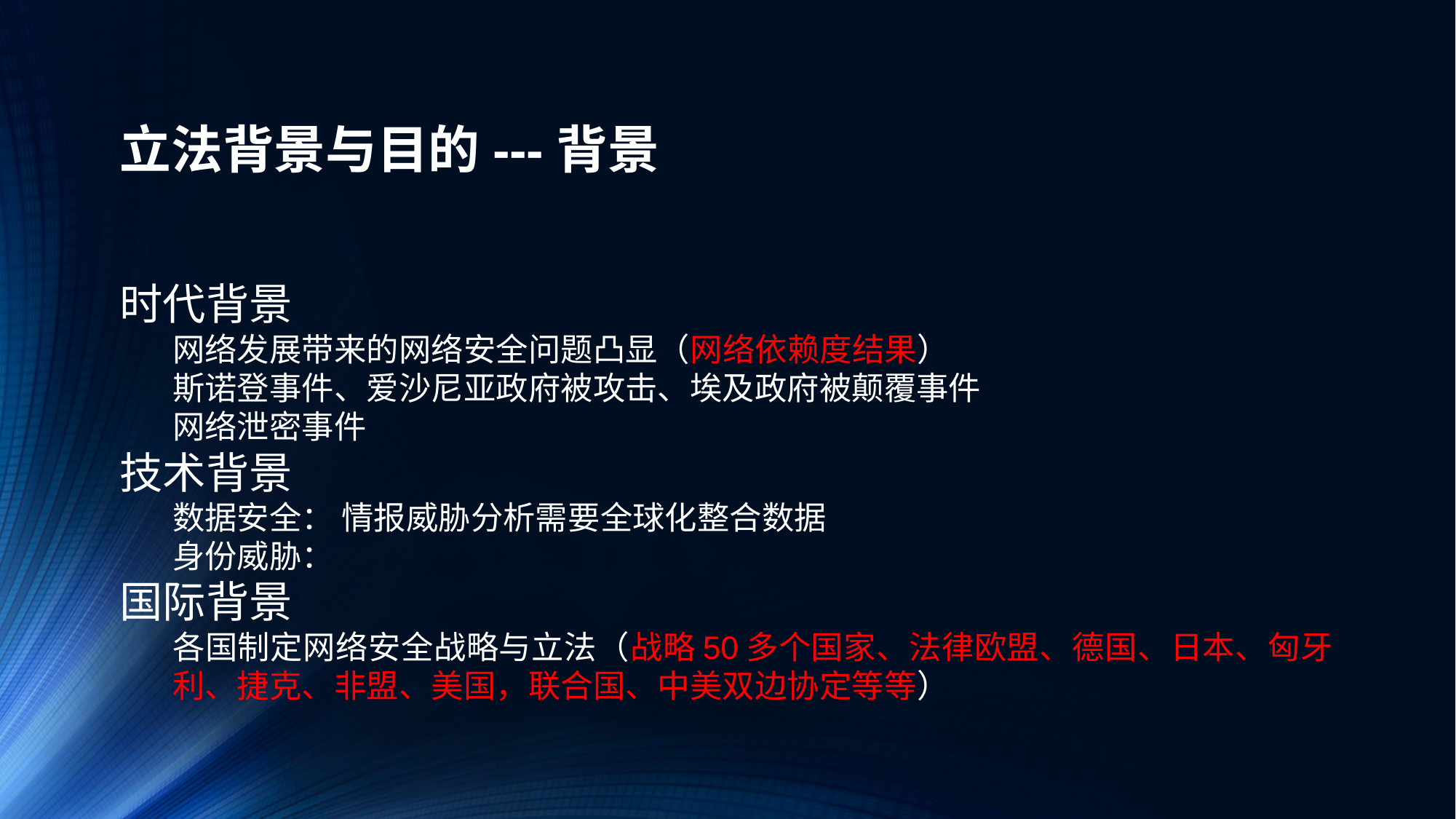

# 立法背景与目的---背景
时代背景
网络发展带来的网络安全问题凸显（网络依赖度结果）
斯诺登事件、爱沙尼亚政府被攻击、埃及政府被颠覆事件
网络泄密事件
技术背景
数据安全： 情报威胁分析需要全球化整合数据
身份威胁：
国际背景
各国制定网络安全战略与立法（战略50多个国家、法律欧盟、德国、日本、匈牙利、捷克、非盟、美国，联合国、中美双边协定等等）